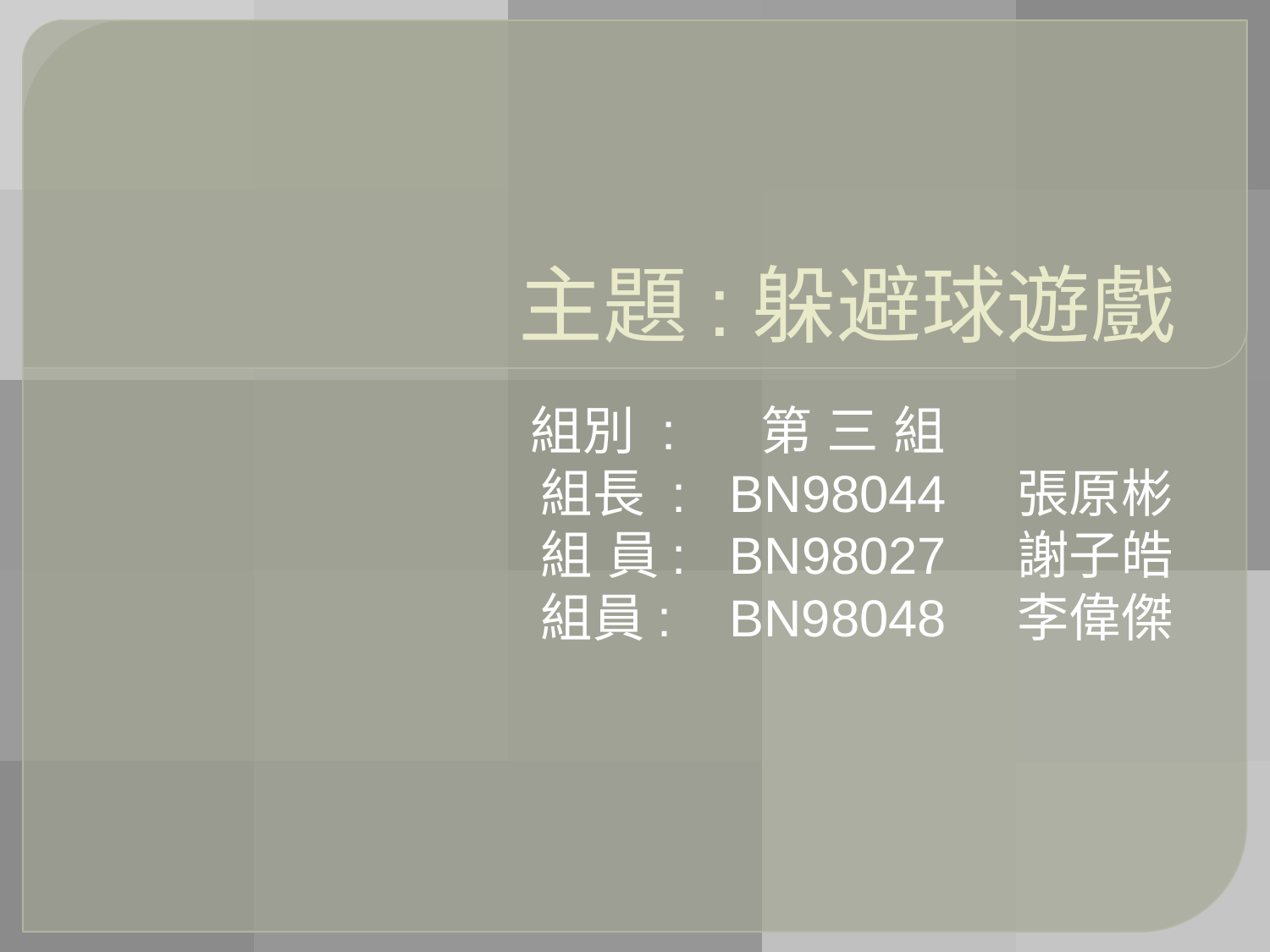

# 主題:躲避球遊戲
組別 :     第 三 組
組長 :   BN98044    張原彬
組 員:   BN98027    謝子皓
組員:    BN98048    李偉傑